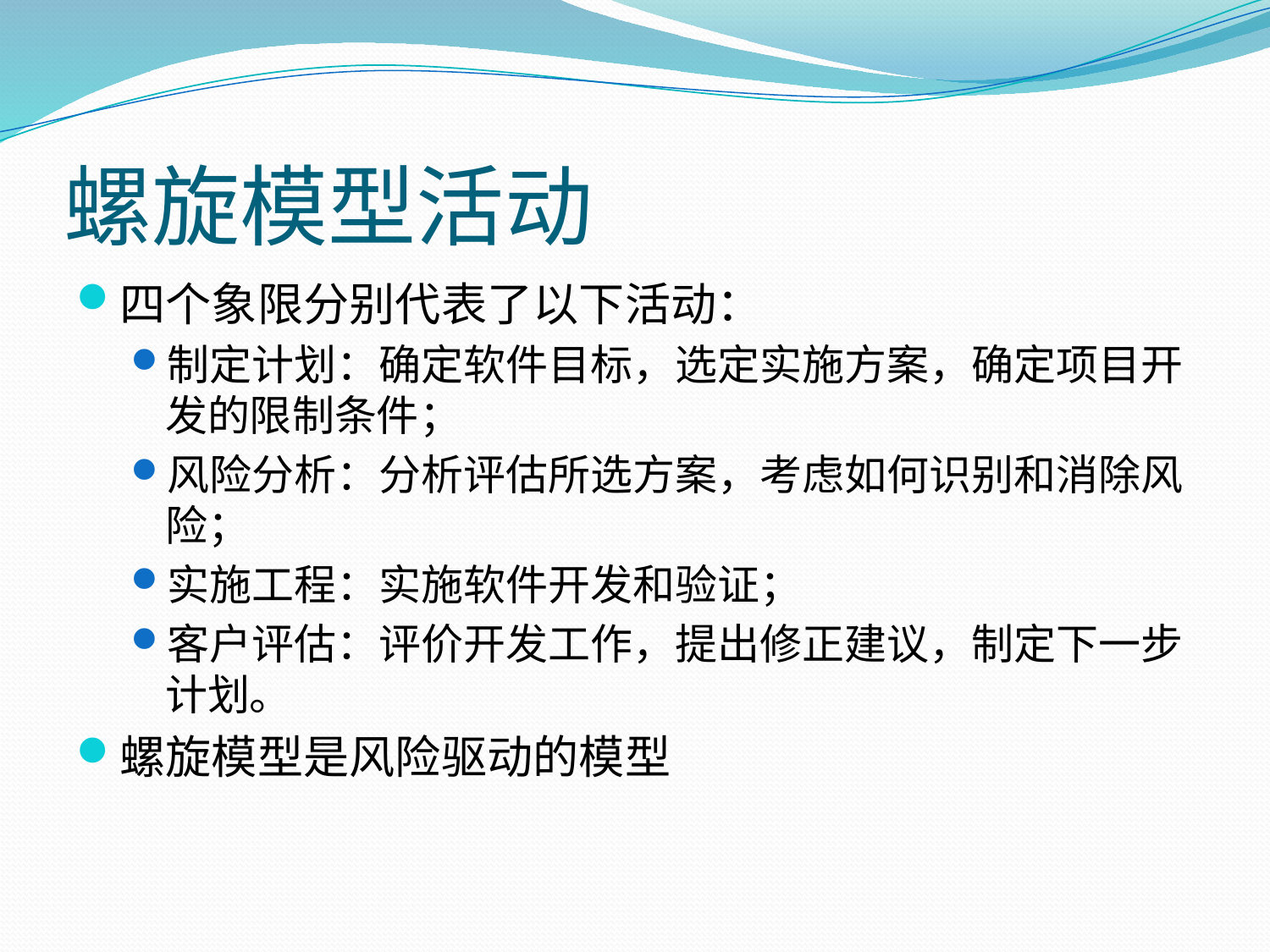

# 螺旋模型活动
四个象限分别代表了以下活动：
制定计划：确定软件目标，选定实施方案，确定项目开发的限制条件；
风险分析：分析评估所选方案，考虑如何识别和消除风险；
实施工程：实施软件开发和验证；
客户评估：评价开发工作，提出修正建议，制定下一步计划。
螺旋模型是风险驱动的模型